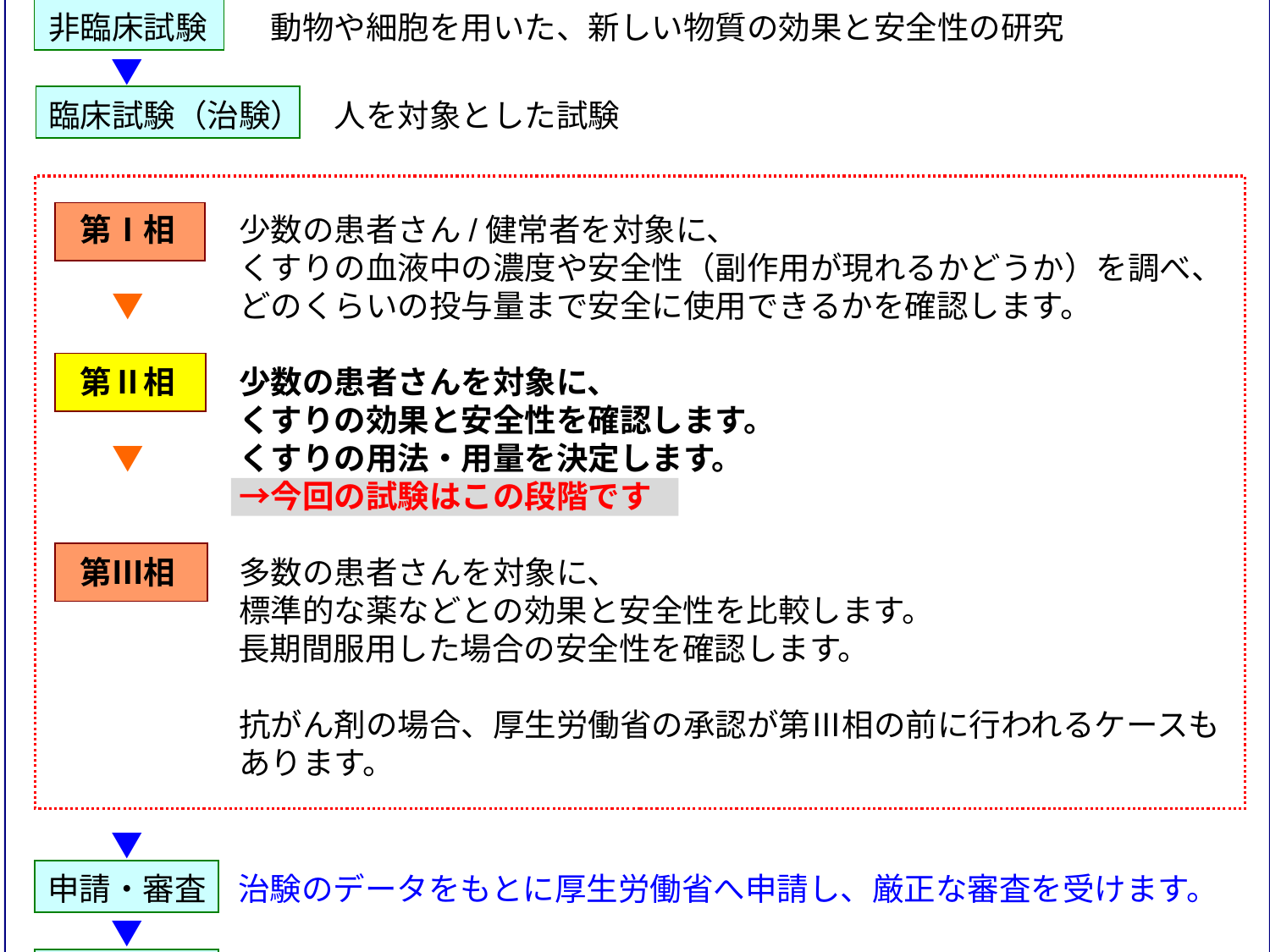

基礎研究　　「くすりの候補」となる新しい物質の発見
　　▼
非臨床試験　　動物や細胞を用いた、新しい物質の効果と安全性の研究
　　▼
臨床試験（治験）　人を対象とした試験

　第Ⅰ相　　少数の患者さん/健常者を対象に、
　　　　　　くすりの血液中の濃度や安全性（副作用が現れるかどうか）を調べ、
　　▼　　　どのくらいの投与量まで安全に使用できるかを確認します。

　第Ⅱ相　　少数の患者さんを対象に、
　　　　　　くすりの効果と安全性を確認します。
　　▼　　　くすりの用法・用量を決定します。
　　　　　　→今回の試験はこの段階です

　第Ⅲ相　　多数の患者さんを対象に、
　　　　　　標準的な薬などとの効果と安全性を比較します。
　　　　　　長期間服用した場合の安全性を確認します。

　　　　　　抗がん剤の場合、厚生労働省の承認が第Ⅲ相の前に行われるケースも
　　　　　　あります。

　　▼
申請・審査　治験のデータをもとに厚生労働省へ申請し、厳正な審査を受けます。
　　▼
　承　認　　厚生労働省に承認されて初めて「くすりの候補」が「薬」となります。
　　▼
薬価の設定と発売　厚生労働省による薬価（薬の値段）の決定の後、発売されます。
　　▼
製造販売後調査　発売後の安全性や使用方法を再確認します。